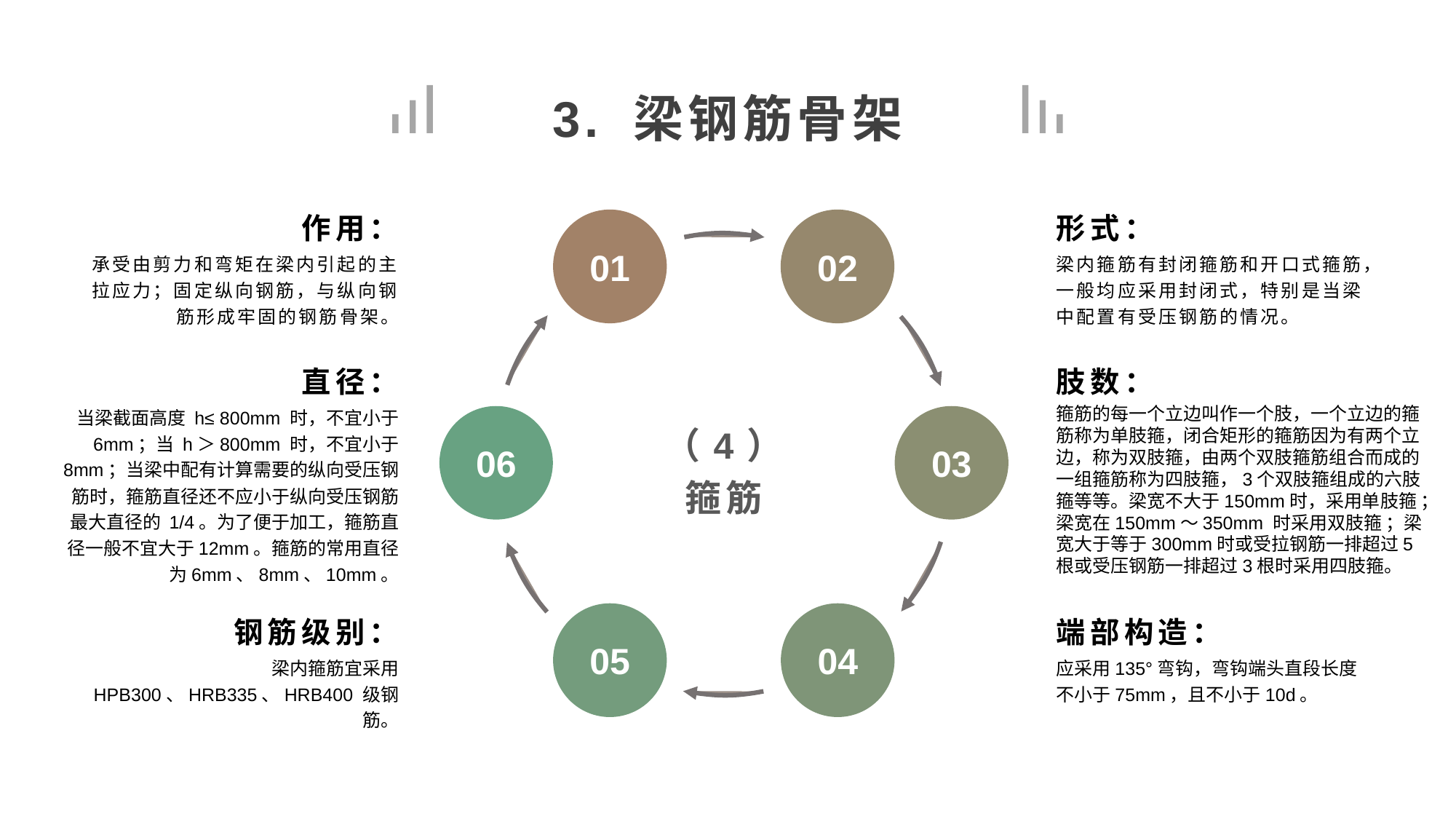

3. 梁钢筋骨架

作用：
形式：
01
02

承受由剪力和弯矩在梁内引起的主拉应力；固定纵向钢筋，与纵向钢筋形成牢固的钢筋骨架。
梁内箍筋有封闭箍筋和开口式箍筋，一般均应采用封闭式，特别是当梁中配置有受压钢筋的情况。
（4）
箍筋

直径：
肢数：
当梁截面高度 h≤ 800mm 时，不宜小于 6mm；当 h＞800mm 时，不宜小于 8mm；当梁中配有计算需要的纵向受压钢筋时，箍筋直径还不应小于纵向受压钢筋最大直径的 1/4。为了便于加工，箍筋直径一般不宜大于12mm。箍筋的常用直径为6mm、8mm、10mm。
箍筋的每一个立边叫作一个肢，一个立边的箍筋称为单肢箍，闭合矩形的箍筋因为有两个立边，称为双肢箍，由两个双肢箍筋组合而成的一组箍筋称为四肢箍，3个双肢箍组成的六肢箍等等。梁宽不大于150mm时，采用单肢箍 ；梁宽在150mm～350mm 时采用双肢箍 ；梁宽大于等于300mm时或受拉钢筋一排超过5根或受压钢筋一排超过3根时采用四肢箍。
06
03

钢筋级别：
端部构造：
05
04
梁内箍筋宜采用 HPB300、HRB335、HRB400 级钢筋。
应采用135°弯钩，弯钩端头直段长度不小于75mm，且不小于10d。